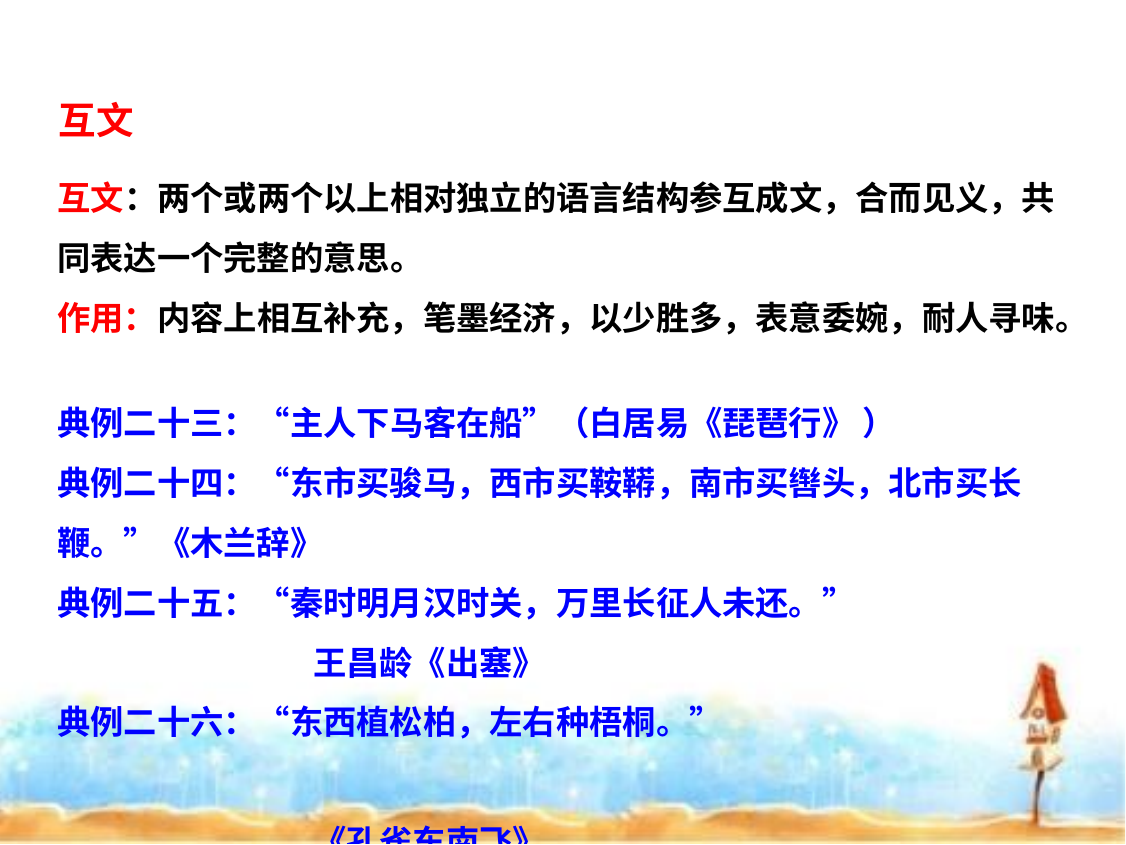

互文
互文：两个或两个以上相对独立的语言结构参互成文，合而见义，共同表达一个完整的意思。
作用：内容上相互补充，笔墨经济，以少胜多，表意委婉，耐人寻味。
典例二十三：“主人下马客在船”（白居易《琵琶行》 ）
典例二十四：“东市买骏马，西市买鞍鞯，南市买辔头，北市买长鞭。”《木兰辞》
典例二十五：“秦时明月汉时关，万里长征人未还。”
                                 王昌龄《出塞》
典例二十六：“东西植松柏，左右种梧桐。”
                                 《孔雀东南飞》